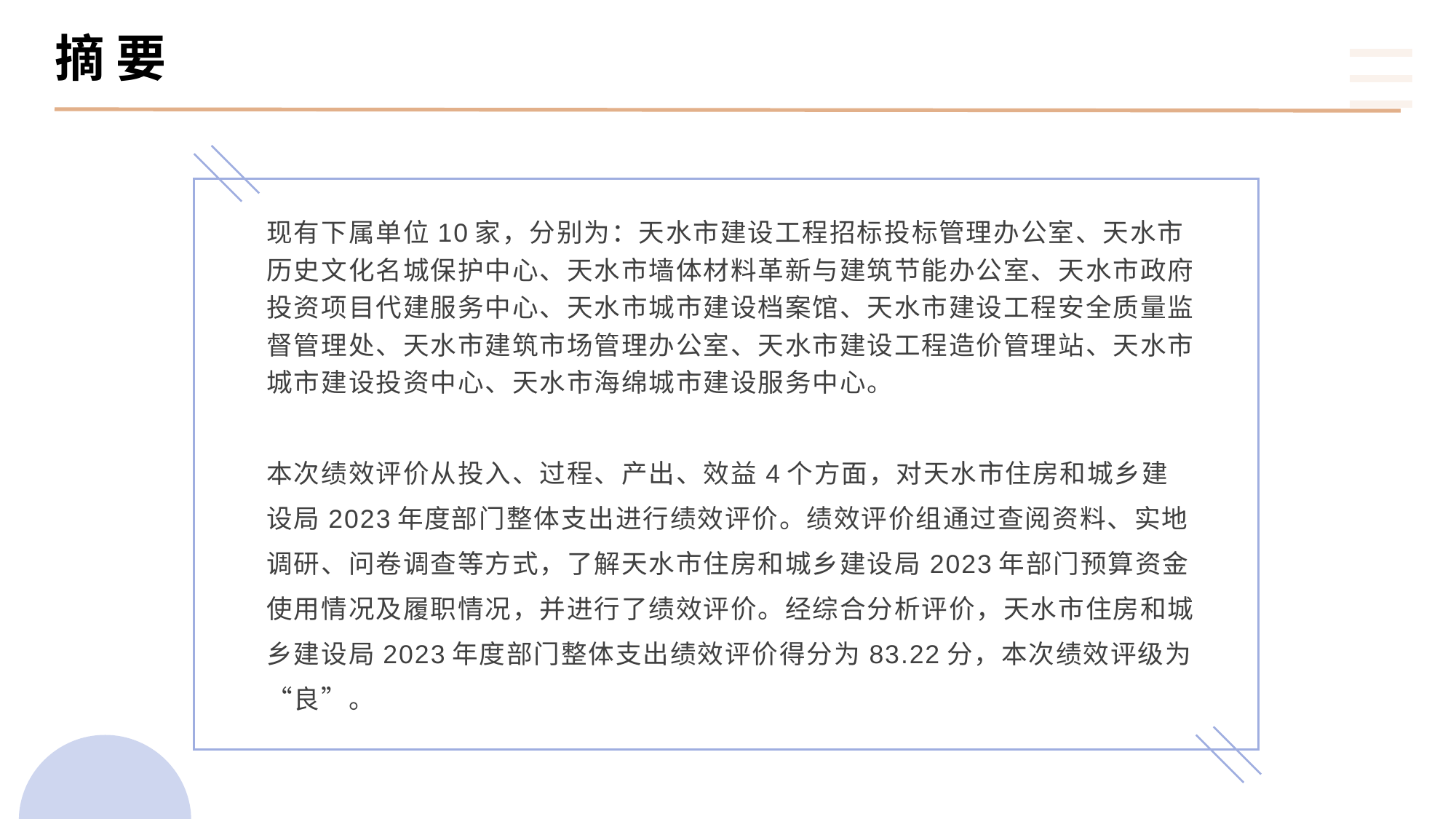

摘 要

现有下属单位10家，分别为：天水市建设工程招标投标管理办公室、天水市历史文化名城保护中心、天水市墙体材料革新与建筑节能办公室、天水市政府投资项目代建服务中心、天水市城市建设档案馆、天水市建设工程安全质量监督管理处、天水市建筑市场管理办公室、天水市建设工程造价管理站、天水市城市建设投资中心、天水市海绵城市建设服务中心。

本次绩效评价从投入、过程、产出、效益4个方面，对天水市住房和城乡建设局2023年度部门整体支出进行绩效评价。绩效评价组通过查阅资料、实地调研、问卷调查等方式，了解天水市住房和城乡建设局2023年部门预算资金使用情况及履职情况，并进行了绩效评价。经综合分析评价，天水市住房和城乡建设局2023年度部门整体支出绩效评价得分为83.22分，本次绩效评级为“良”。